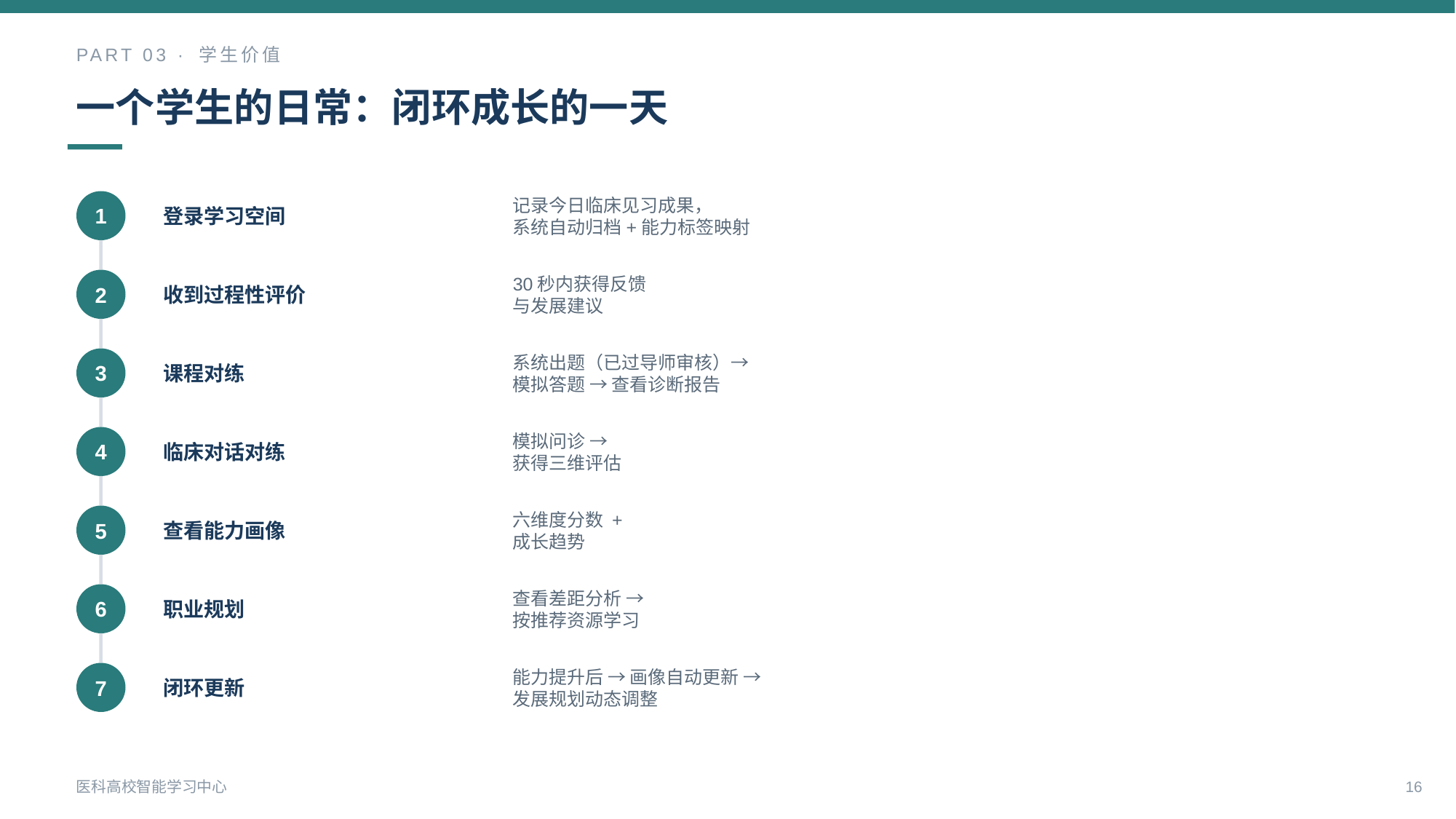

PART 03 · 学生价值
一个学生的日常：闭环成长的一天

登录学习空间
记录今日临床见习成果，
系统自动归档+能力标签映射

1

收到过程性评价
30秒内获得反馈
与发展建议

2

课程对练
系统出题（已过导师审核）→
模拟答题 → 查看诊断报告

3

临床对话对练
模拟问诊 →
获得三维评估

4

查看能力画像
六维度分数 +
成长趋势

5

职业规划
查看差距分析 →
按推荐资源学习

6

闭环更新
能力提升后 → 画像自动更新 →
发展规划动态调整

7
医科高校智能学习中心
16